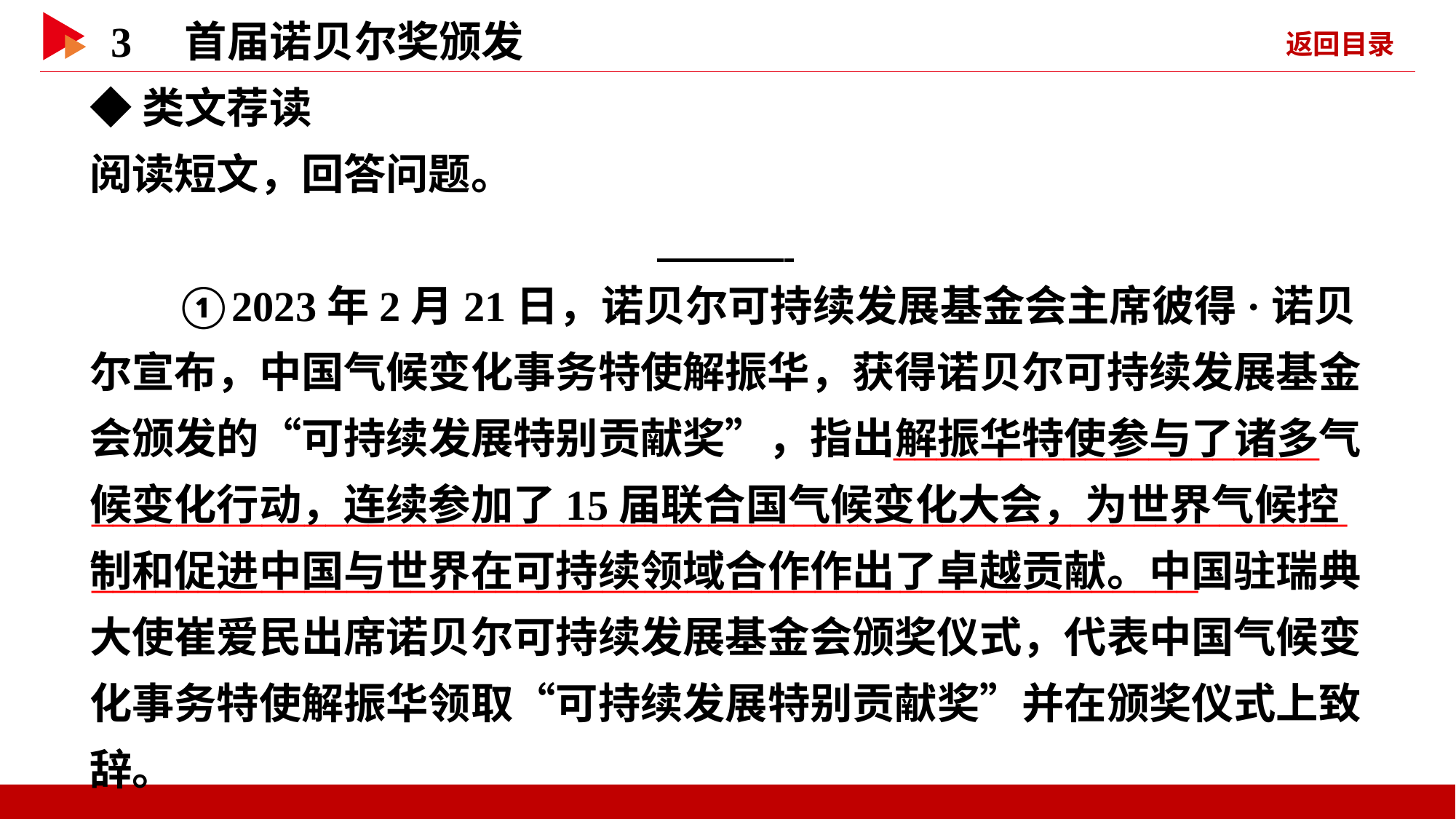

◆类文荐读
阅读短文，回答问题。

①2023年2月21日，诺贝尔可持续发展基金会主席彼得·诺贝尔宣布，中国气候变化事务特使解振华，获得诺贝尔可持续发展基金会颁发的“可持续发展特别贡献奖”，指出解振华特使参与了诸多气候变化行动，连续参加了15届联合国气候变化大会，为世界气候控制和促进中国与世界在可持续领域合作作出了卓越贡献。中国驻瑞典大使崔爱民出席诺贝尔可持续发展基金会颁奖仪式，代表中国气候变化事务特使解振华领取“可持续发展特别贡献奖”并在颁奖仪式上致辞。
                                                                            ____________________
_______________________________________________________________________________________________________________